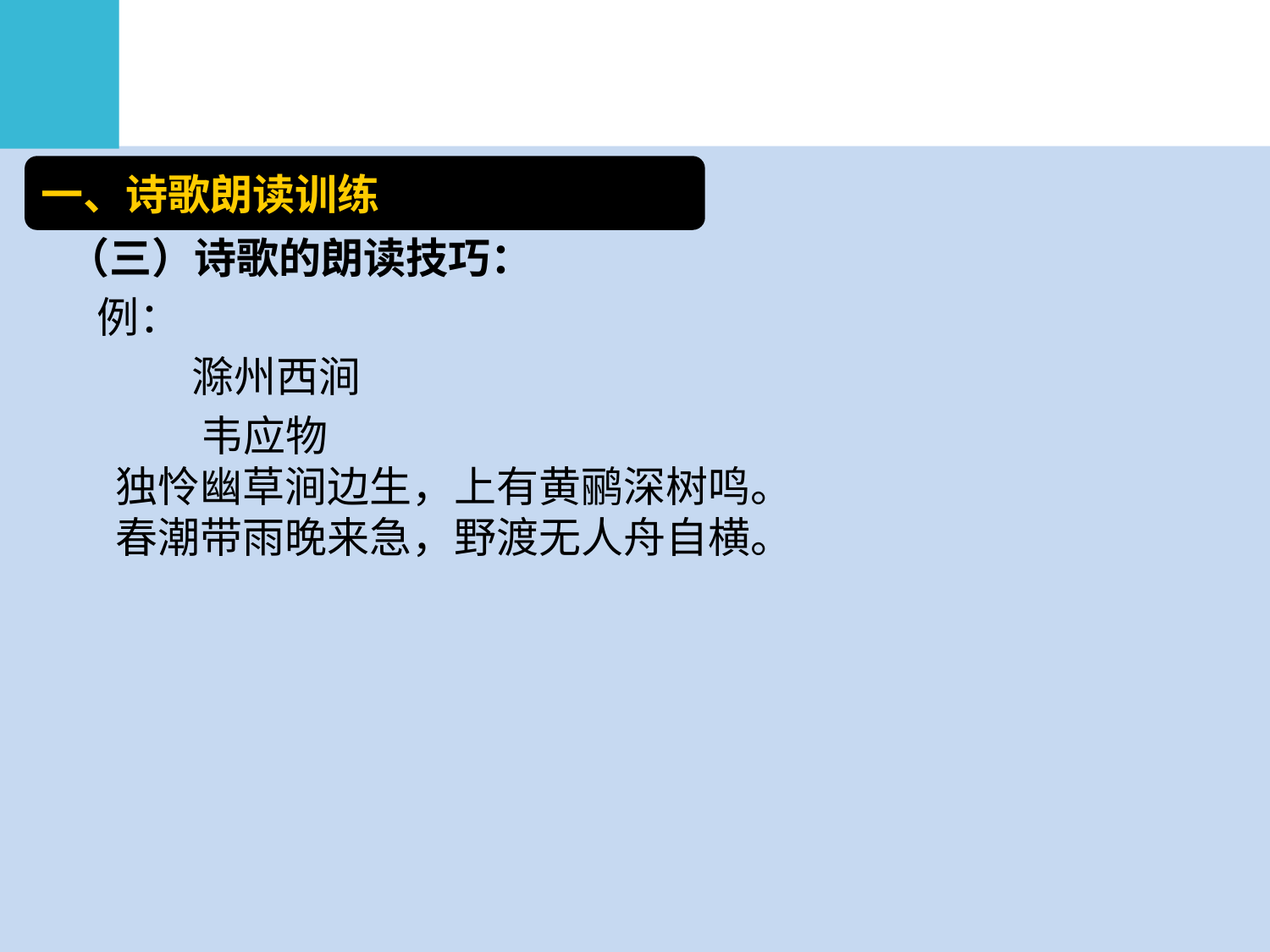

一、诗歌朗读训练

（三）诗歌的朗读技巧：
  例：
            滁州西涧
             韦应物
独怜幽草涧边生，上有黄鹂深树鸣。
春潮带雨晚来急，野渡无人舟自横。